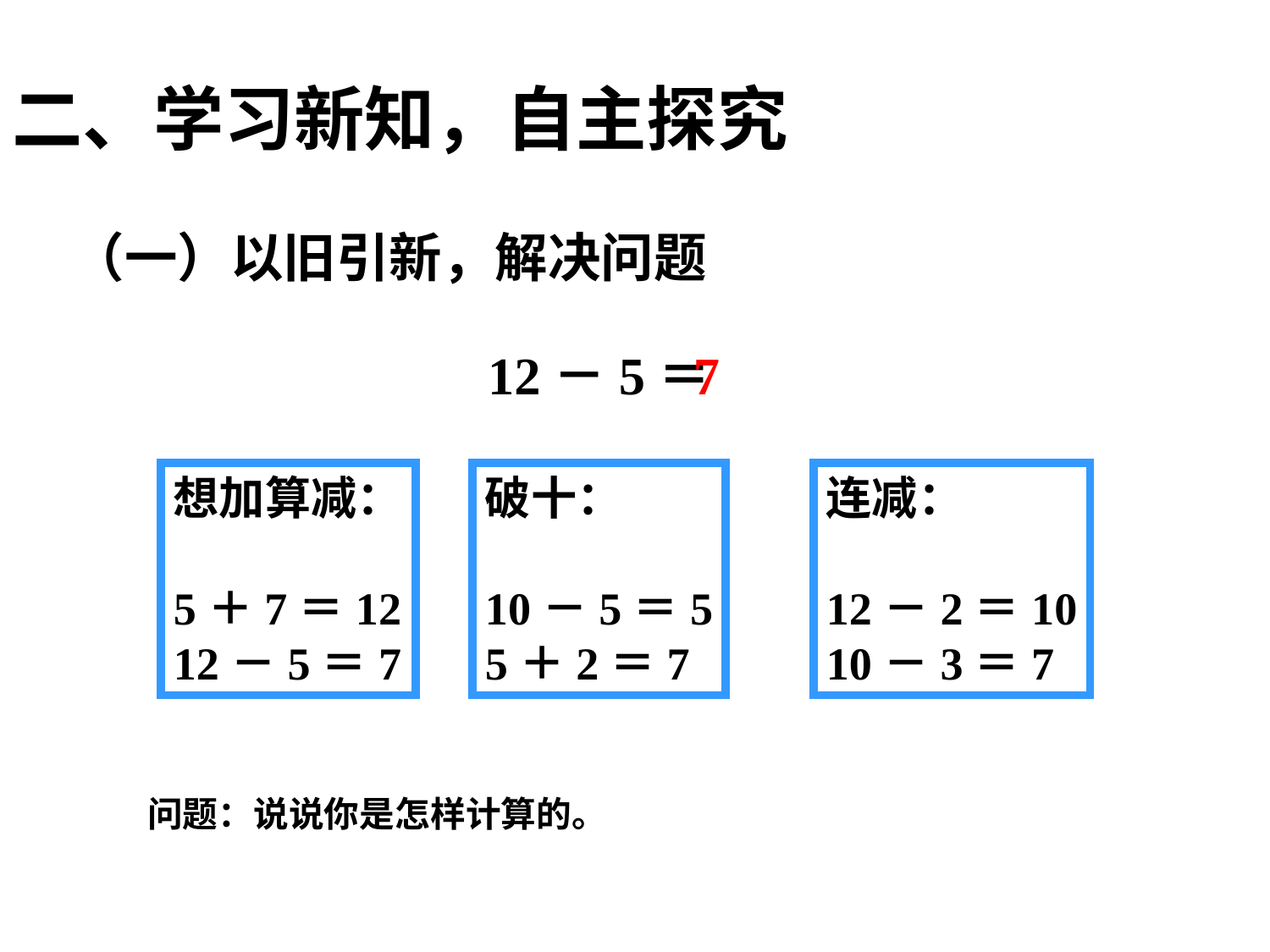

二、学习新知，自主探究
（一）以旧引新，解决问题
12－5＝
7
想加算减：

5＋7＝12
12－5＝7
破十：

10－5＝5
5＋2＝7
连减：

12－2＝10
10－3＝7
问题：说说你是怎样计算的。